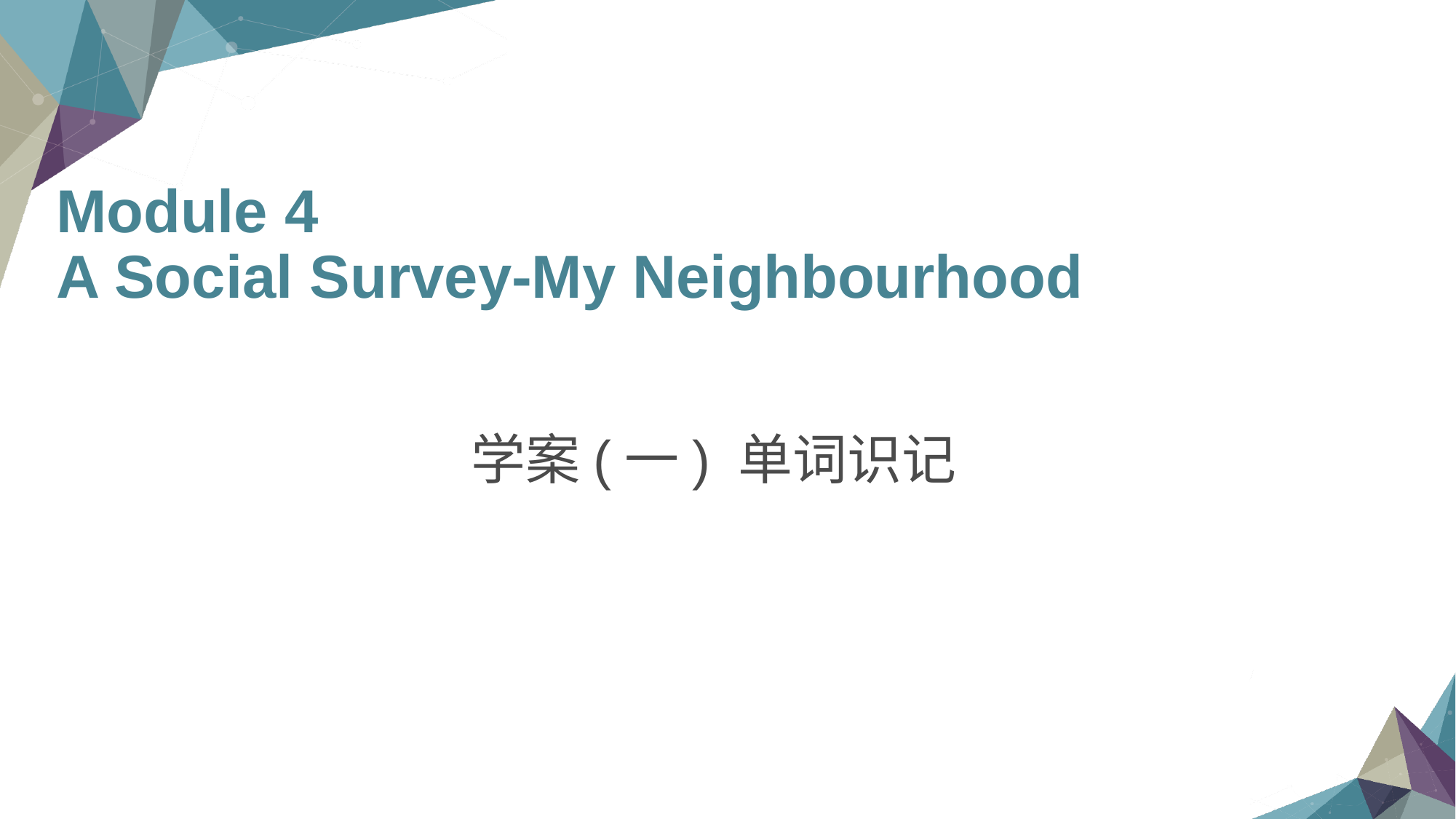

Module 4
A Social Survey-My Neighbourhood
学案(一) 单词识记